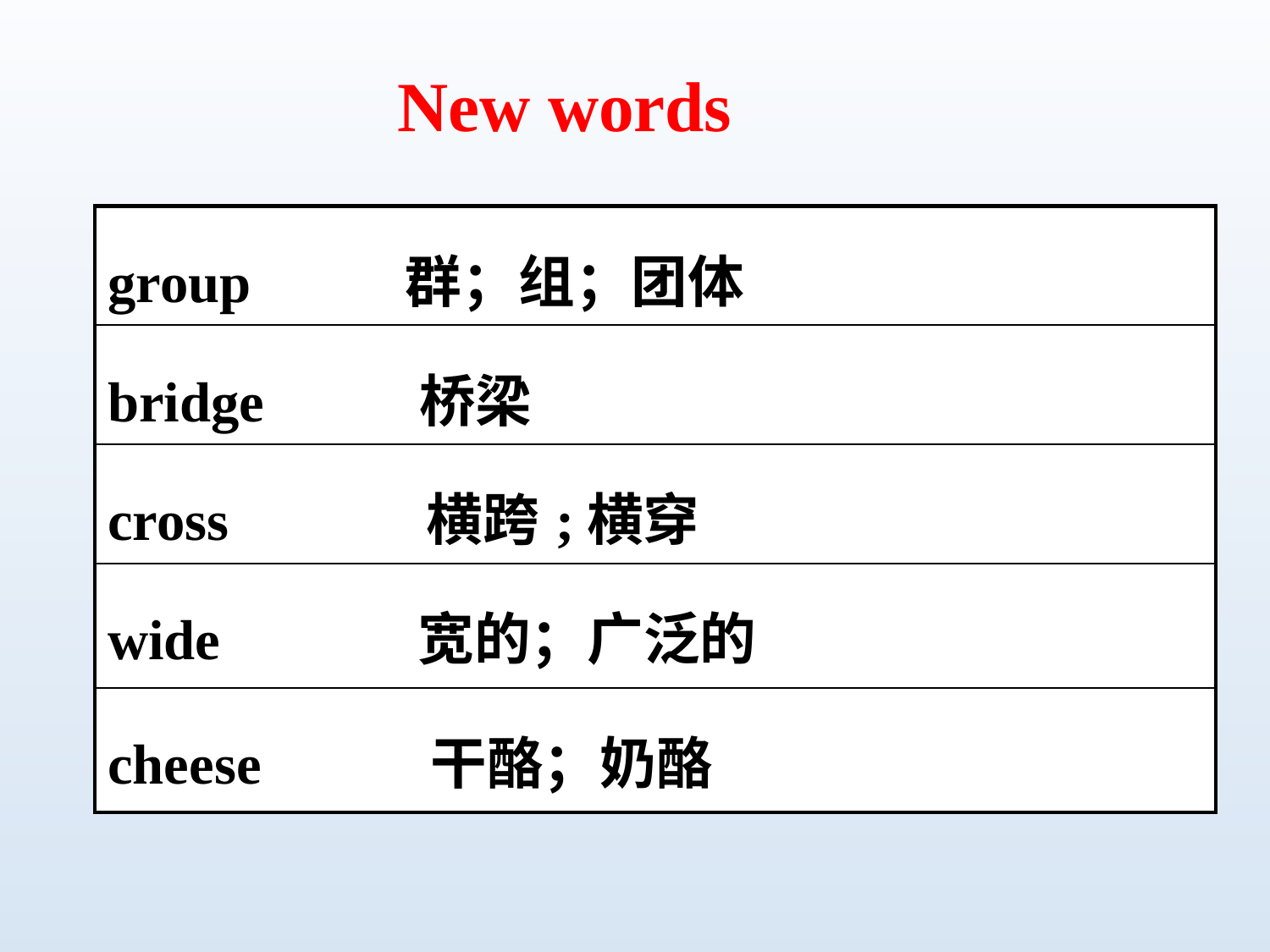

New words
| group 群；组；团体 |
| --- |
| bridge 桥梁 |
| cross 横跨;横穿 |
| wide 宽的；广泛的 |
| cheese 干酪；奶酪 |